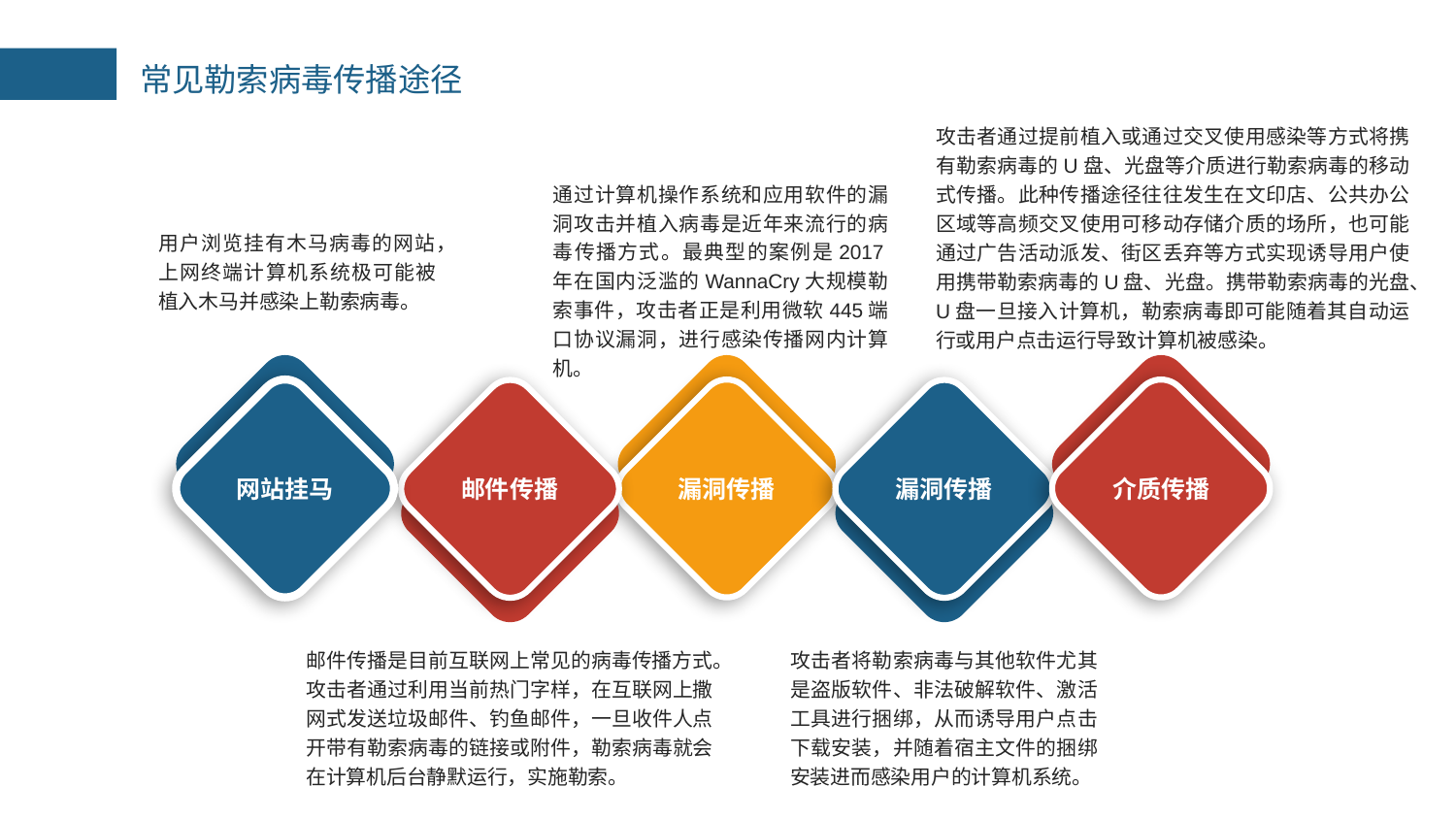

常见勒索病毒传播途径
攻击者通过提前植入或通过交叉使用感染等方式将携有勒索病毒的U盘、光盘等介质进行勒索病毒的移动式传播。此种传播途径往往发生在文印店、公共办公区域等高频交叉使用可移动存储介质的场所，也可能通过广告活动派发、街区丢弃等方式实现诱导用户使用携带勒索病毒的U盘、光盘。携带勒索病毒的光盘、U盘一旦接入计算机，勒索病毒即可能随着其自动运行或用户点击运行导致计算机被感染。
通过计算机操作系统和应用软件的漏洞攻击并植入病毒是近年来流行的病毒传播方式。最典型的案例是2017年在国内泛滥的WannaCry大规模勒索事件，攻击者正是利用微软445端口协议漏洞，进行感染传播网内计算机。
用户浏览挂有木马病毒的网站，上网终端计算机系统极可能被植入木马并感染上勒索病毒。

网站挂马
邮件传播
漏洞传播
漏洞传播
介质传播
邮件传播是目前互联网上常见的病毒传播方式。攻击者通过利用当前热门字样，在互联网上撒网式发送垃圾邮件、钓鱼邮件，一旦收件人点开带有勒索病毒的链接或附件，勒索病毒就会在计算机后台静默运行，实施勒索。
攻击者将勒索病毒与其他软件尤其是盗版软件、非法破解软件、激活工具进行捆绑，从而诱导用户点击下载安装，并随着宿主文件的捆绑安装进而感染用户的计算机系统。